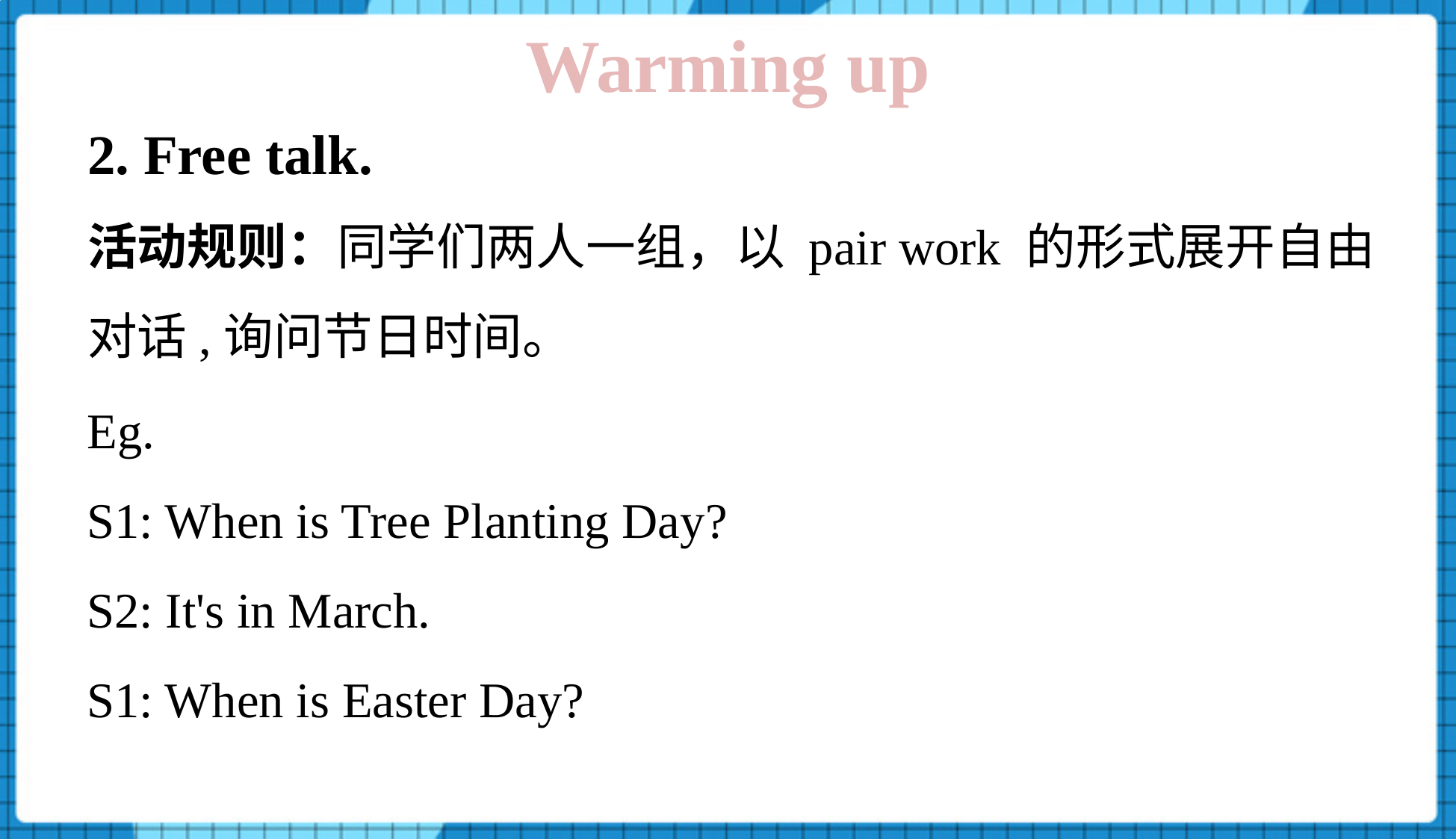

Warming up
2. Free talk.
活动规则：同学们两人一组，以 pair work 的形式展开自由对话,询问节日时间。
Eg.
S1: When is Tree Planting Day?
S2: It's in March.
S1: When is Easter Day?